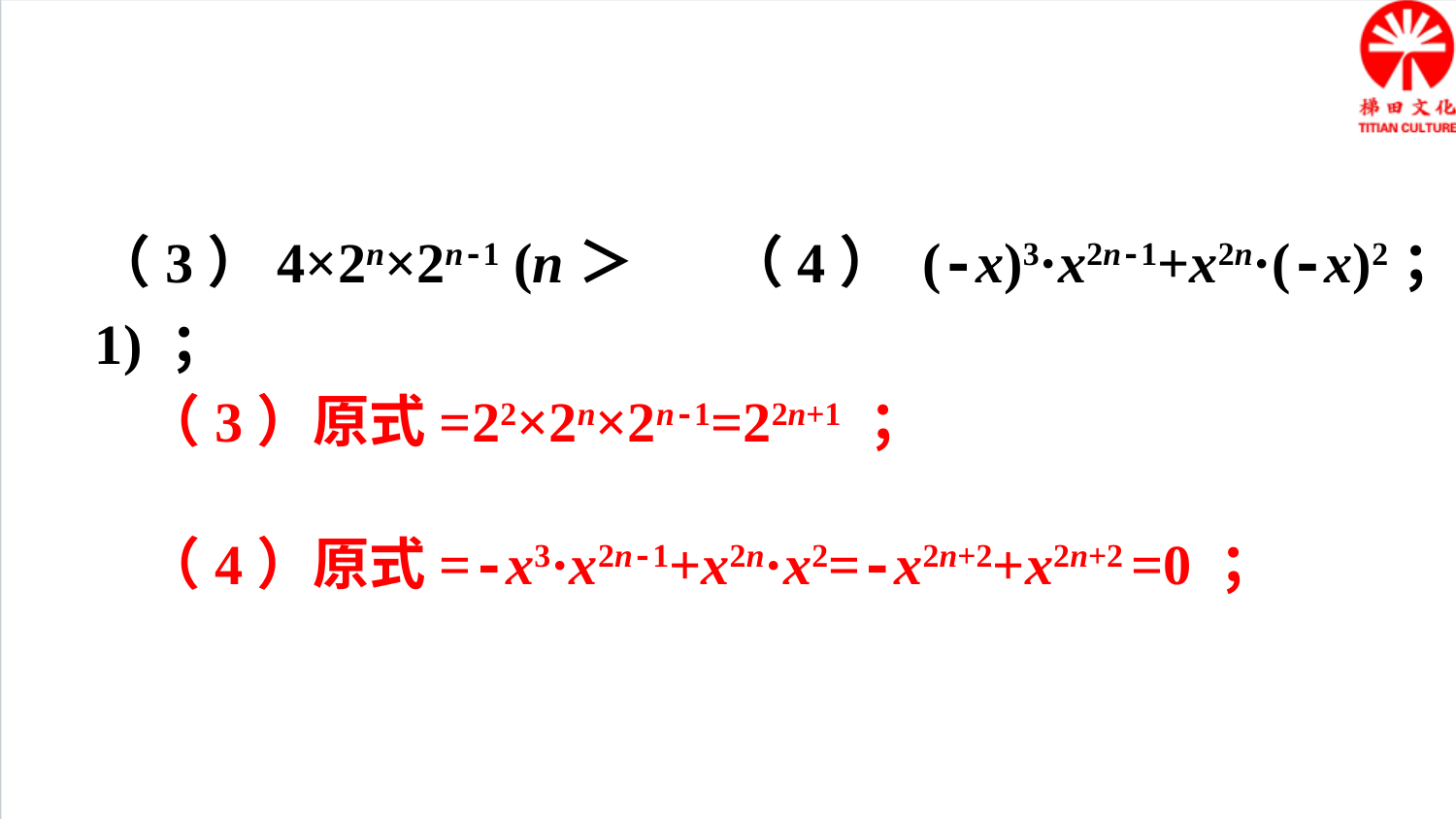

（3）4×2n×2n-1 (n＞1) ；
（4） (-x)3·x2n-1+x2n·(-x)2；
（3）原式=22×2n×2n-1=22n+1 ；
（4）原式=-x3·x2n-1+x2n·x2=-x2n+2+x2n+2 =0 ；